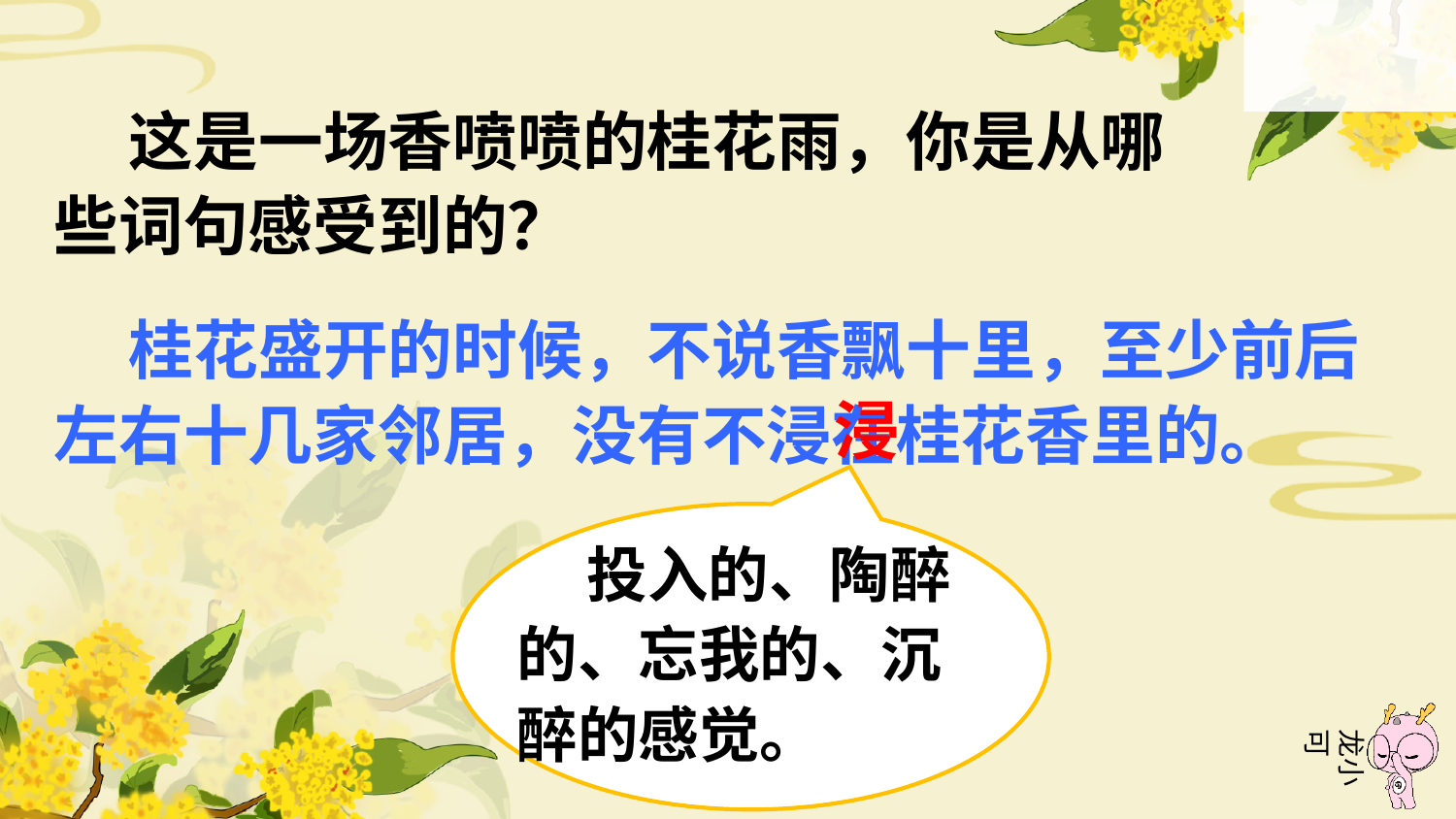

这是一场香喷喷的桂花雨，你是从哪些词句感受到的？
    桂花盛开的时候，不说香飘十里，至少前后左右十几家邻居，没有不浸在桂花香里的。
浸

    投入的、陶醉的、忘我的、沉醉的感觉。